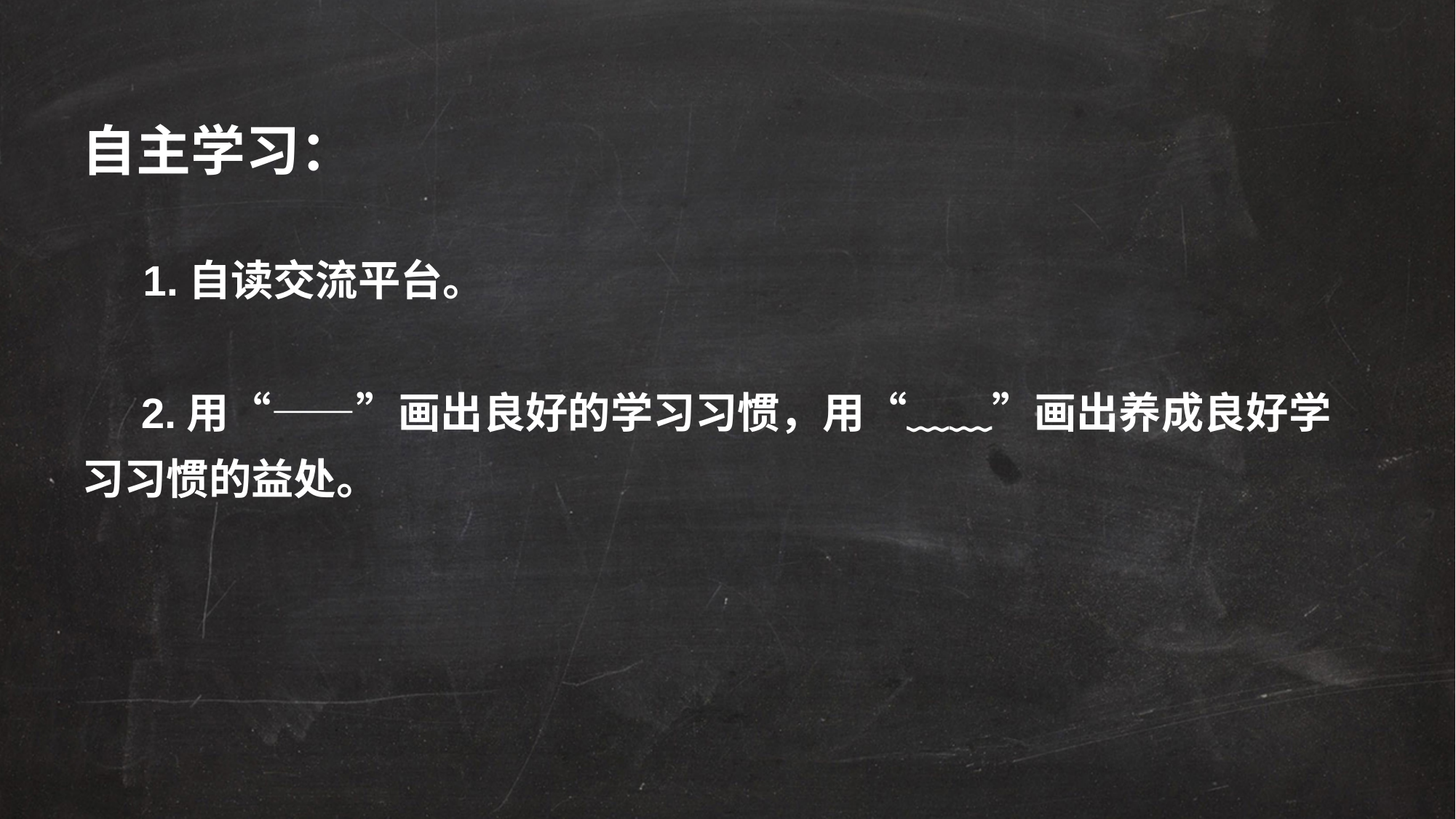

自主学习：

      1.自读交流平台。

     2.用“——”画出良好的学习习惯，用“﹏﹏”画出养成良好学习习惯的益处。